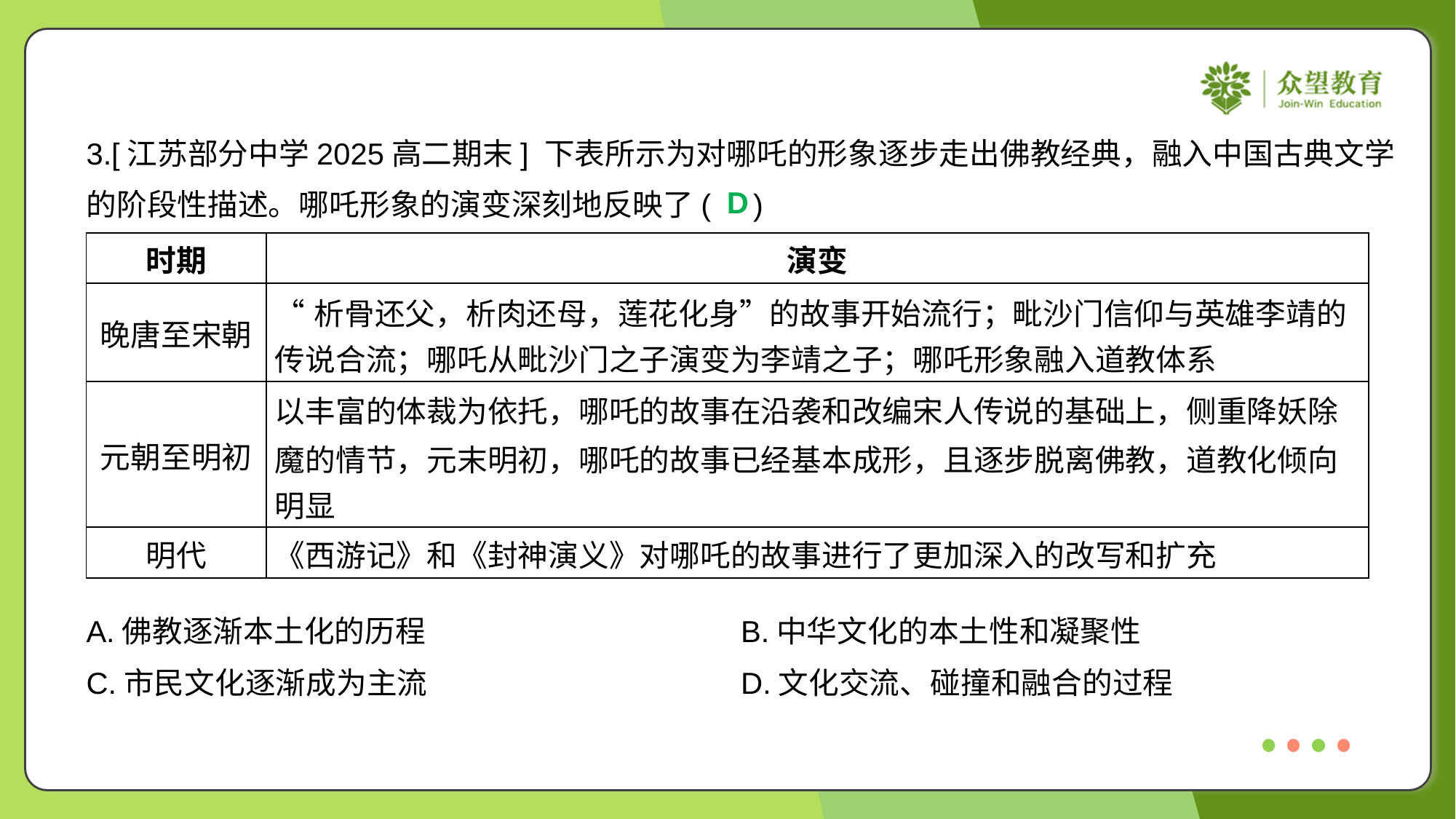

3.[江苏部分中学2025高二期末] 下表所示为对哪吒的形象逐步走出佛教经典，融入中国古典文学
的阶段性描述。哪吒形象的演变深刻地反映了(     )
D
| 时期 | 演变 |
| --- | --- |
| 晚唐至宋朝 | “析骨还父，析肉还母，莲花化身”的故事开始流行；毗沙门信仰与英雄李靖的 传说合流；哪吒从毗沙门之子演变为李靖之子；哪吒形象融入道教体系 |
| 元朝至明初 | 以丰富的体裁为依托，哪吒的故事在沿袭和改编宋人传说的基础上，侧重降妖除 魔的情节，元末明初，哪吒的故事已经基本成形，且逐步脱离佛教，道教化倾向 明显 |
| 明代 | 《西游记》和《封神演义》对哪吒的故事进行了更加深入的改写和扩充 |
A.佛教逐渐本土化的历程	B.中华文化的本土性和凝聚性
C.市民文化逐渐成为主流	D.文化交流、碰撞和融合的过程